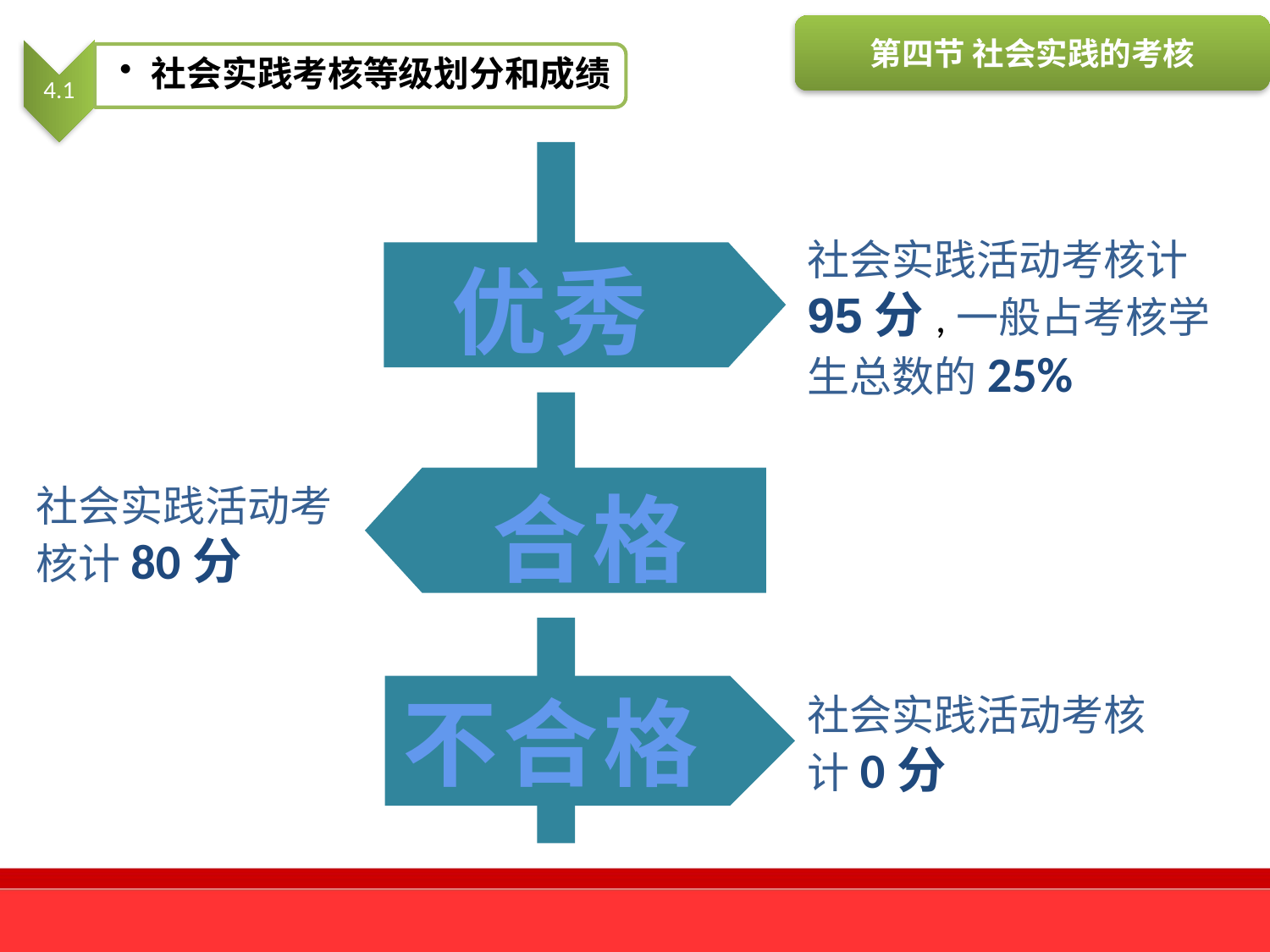

第四节 社会实践的考核

4.1

社会实践考核等级划分和成绩

社会实践活动考核计95分,一般占考核学生总数的25%
优秀
社会实践活动考核计80分
合格

不合格
社会实践活动考核计0分